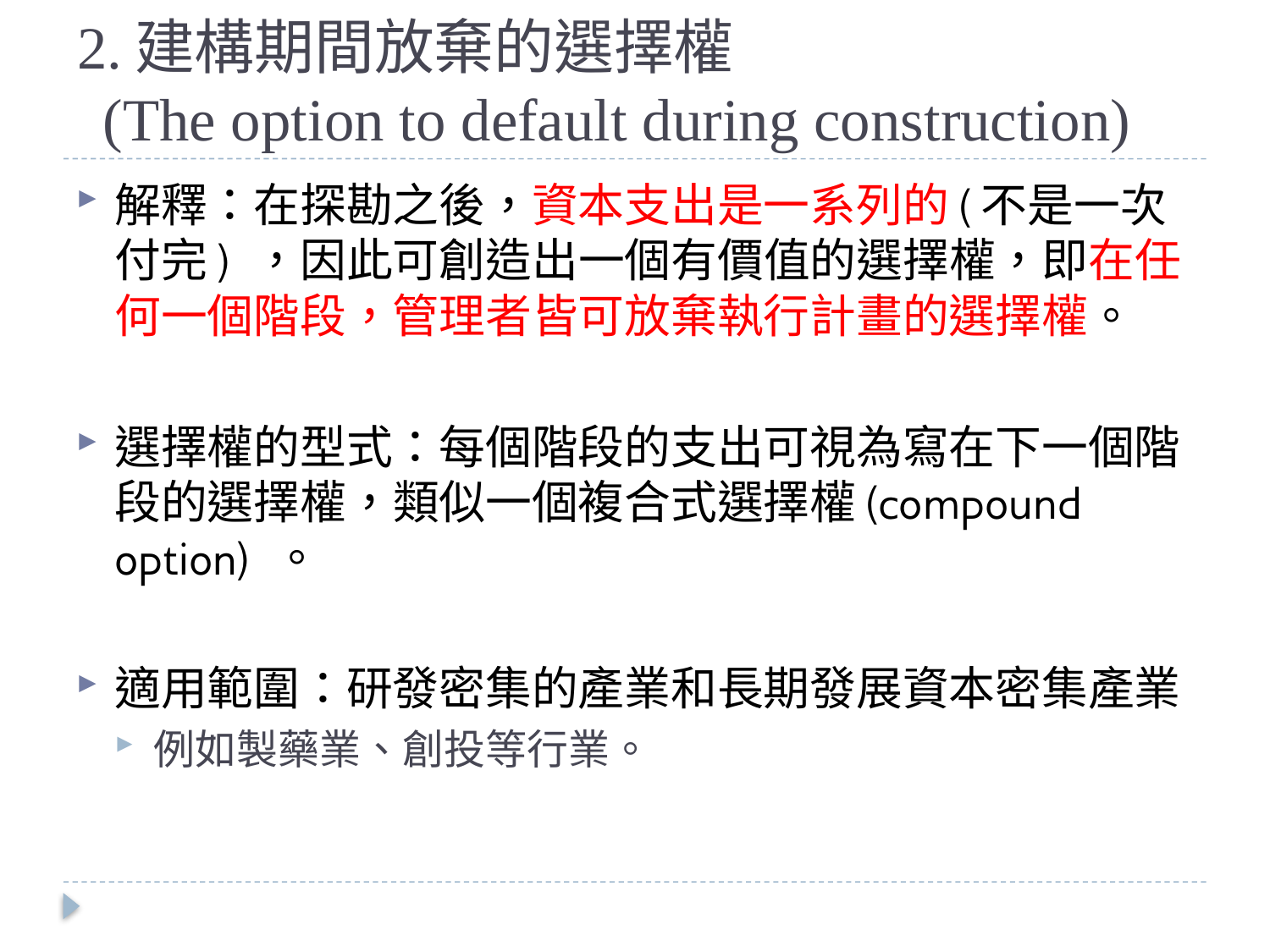

# 2.建構期間放棄的選擇權 (The option to default during construction)
解釋：在探勘之後，資本支出是一系列的(不是一次付完) ，因此可創造出一個有價值的選擇權，即在任何一個階段，管理者皆可放棄執行計畫的選擇權。

選擇權的型式：每個階段的支出可視為寫在下一個階段的選擇權，類似一個複合式選擇權(compound option) 。

適用範圍：研發密集的產業和長期發展資本密集產業
例如製藥業、創投等行業。